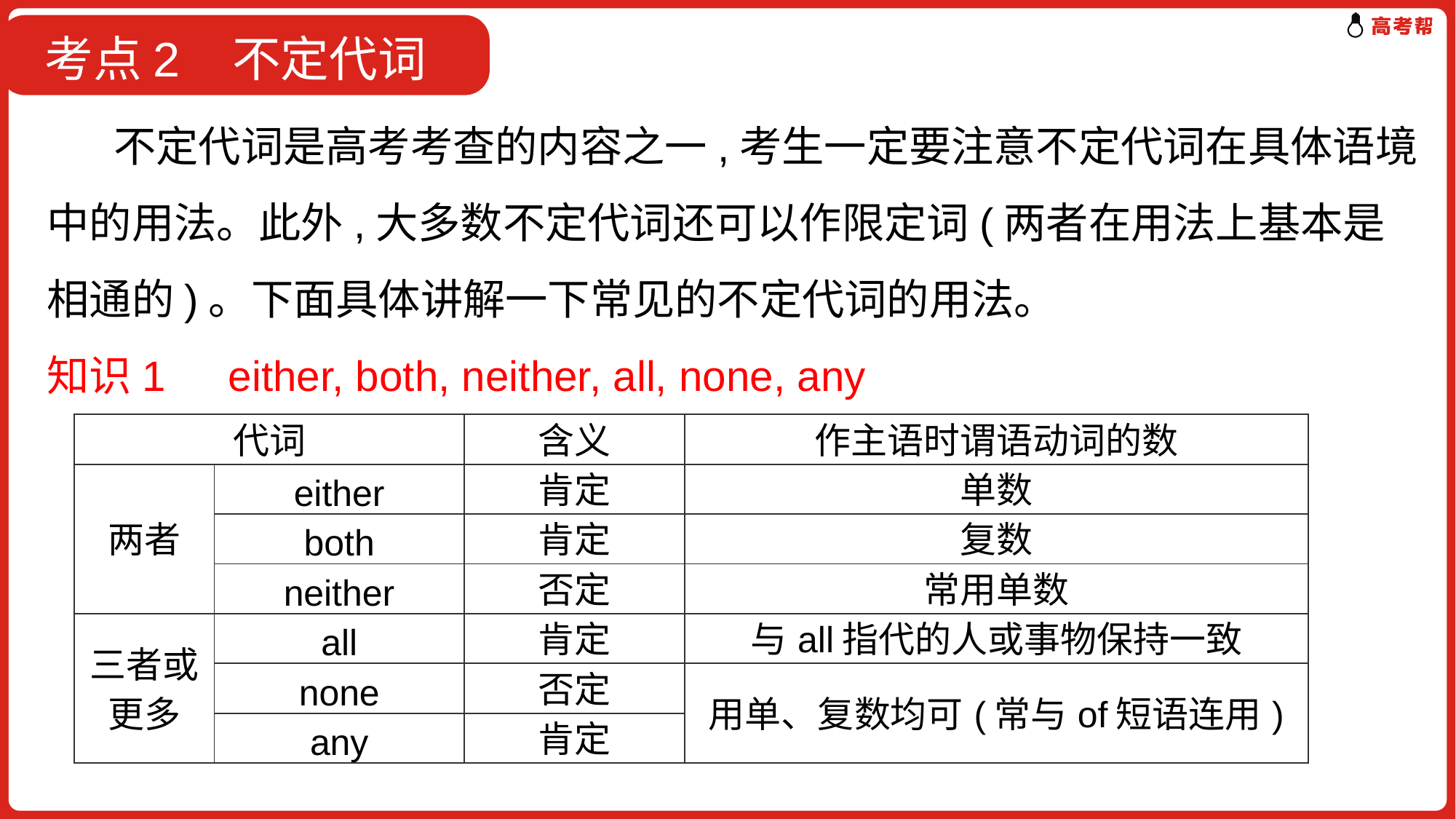

考点2   不定代词

      不定代词是高考考查的内容之一,考生一定要注意不定代词在具体语境中的用法。此外,大多数不定代词还可以作限定词(两者在用法上基本是相通的)。下面具体讲解一下常见的不定代词的用法。
知识1　either, both, neither, all, none, any

| 代词 |  | 含义 | 作主语时谓语动词的数 |
| --- | --- | --- | --- |
| 两者 | either | 肯定 | 单数 |
|  | both | 肯定 | 复数 |
|  | neither | 否定 | 常用单数 |
| 三者或更多 | all | 肯定 | 与all指代的人或事物保持一致 |
|  | none | 否定 | 用单、复数均可(常与of短语连用) |
|  | any | 肯定 |  |